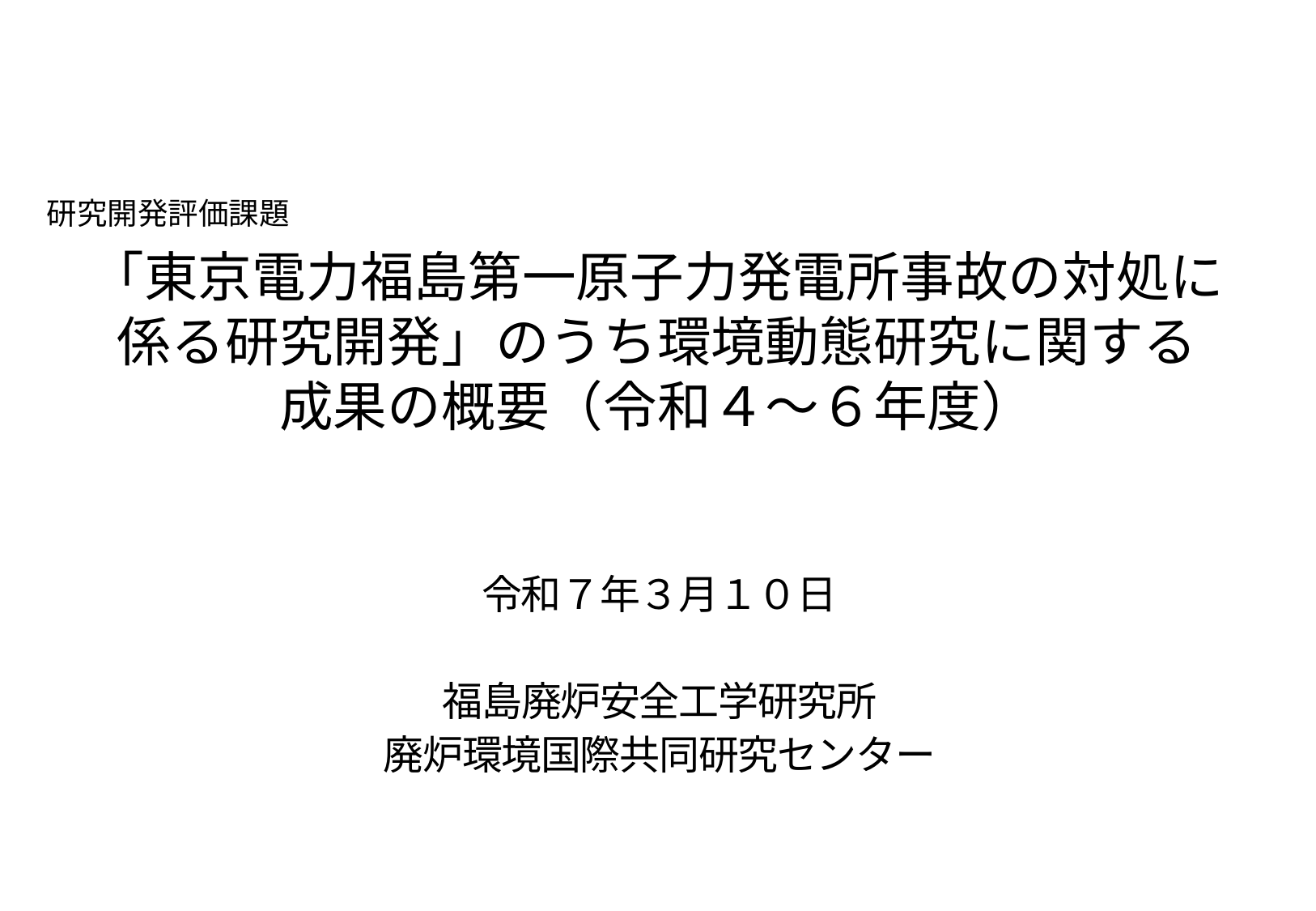

研究開発評価課題
「東京電力福島第一原子力発電所事故の対処に係る研究開発」のうち環境動態研究に関する
成果の概要（令和４～６年度）
令和７年３月１０日

福島廃炉安全工学研究所
廃炉環境国際共同研究センター